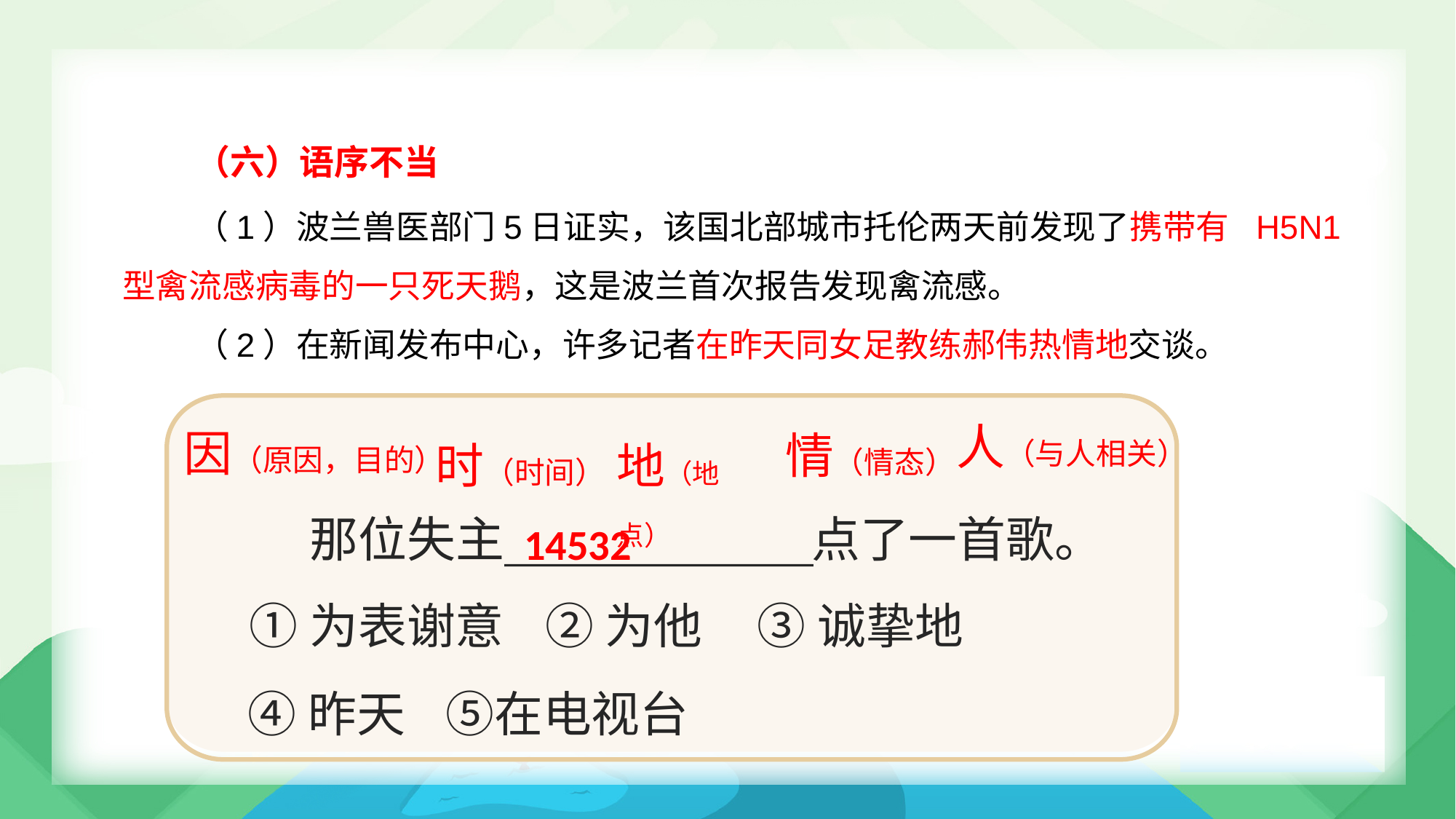

（六）语序不当

	（1）波兰兽医部门5日证实，该国北部城市托伦两天前发现了携带有  H5N1

型禽流感病毒的一只死天鹅，这是波兰首次报告发现禽流感。

	（2）在新闻发布中心，许多记者在昨天同女足教练郝伟热情地交谈。

人（与人相关）
因（原因，目的）
情（情态）
时（时间）
地（地点）
14532
那位失主
点了一首歌。

①为表谢意
②为他
③诚挚地
④昨天   ⑤在电视台